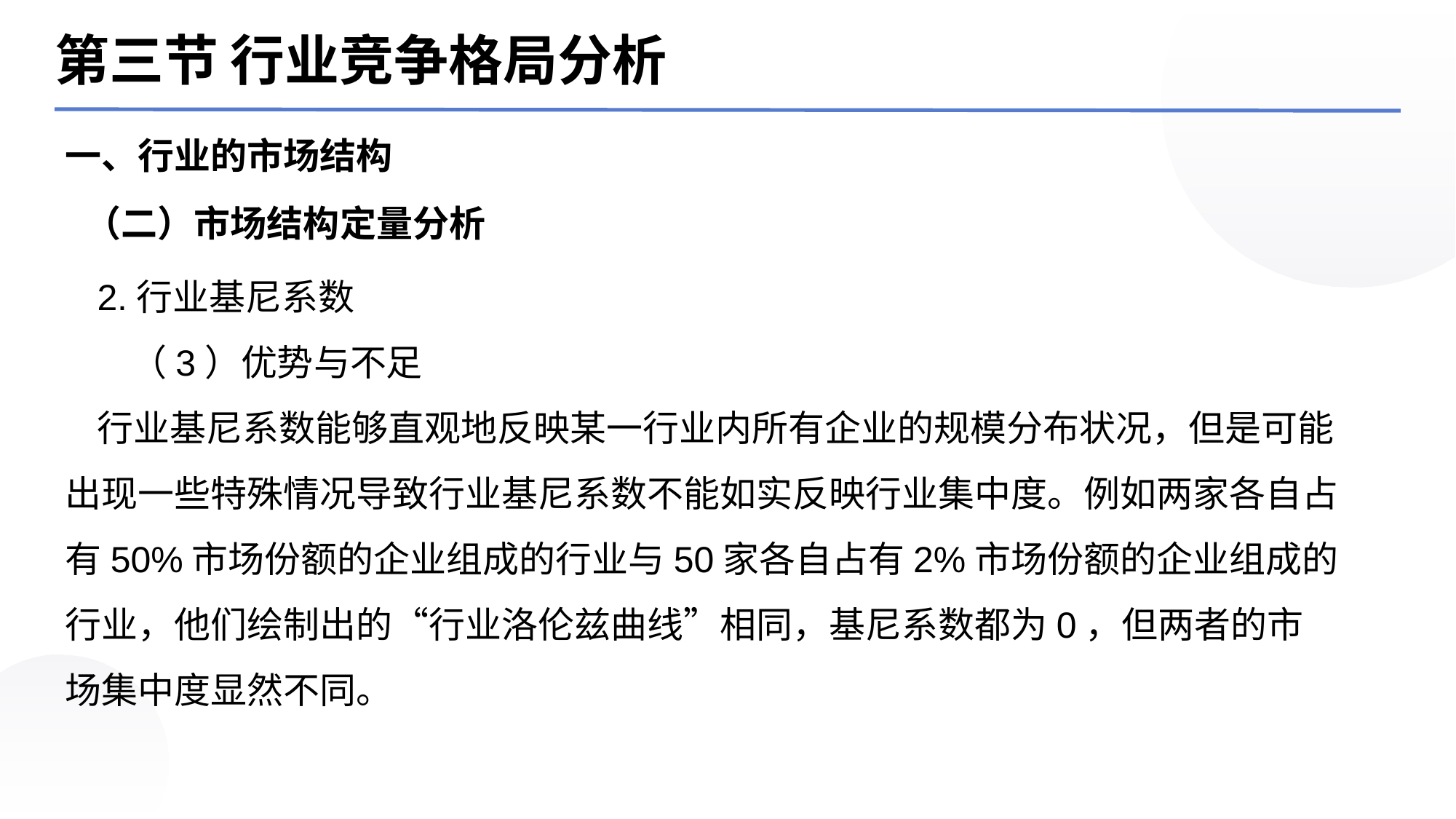

第三节 行业竞争格局分析
一、行业的市场结构
（二）市场结构定量分析
2.行业基尼系数
   （3）优势与不足
行业基尼系数能够直观地反映某一行业内所有企业的规模分布状况，但是可能出现一些特殊情况导致行业基尼系数不能如实反映行业集中度。例如两家各自占有50%市场份额的企业组成的行业与50家各自占有2%市场份额的企业组成的行业，他们绘制出的“行业洛伦兹曲线”相同，基尼系数都为0，但两者的市场集中度显然不同。